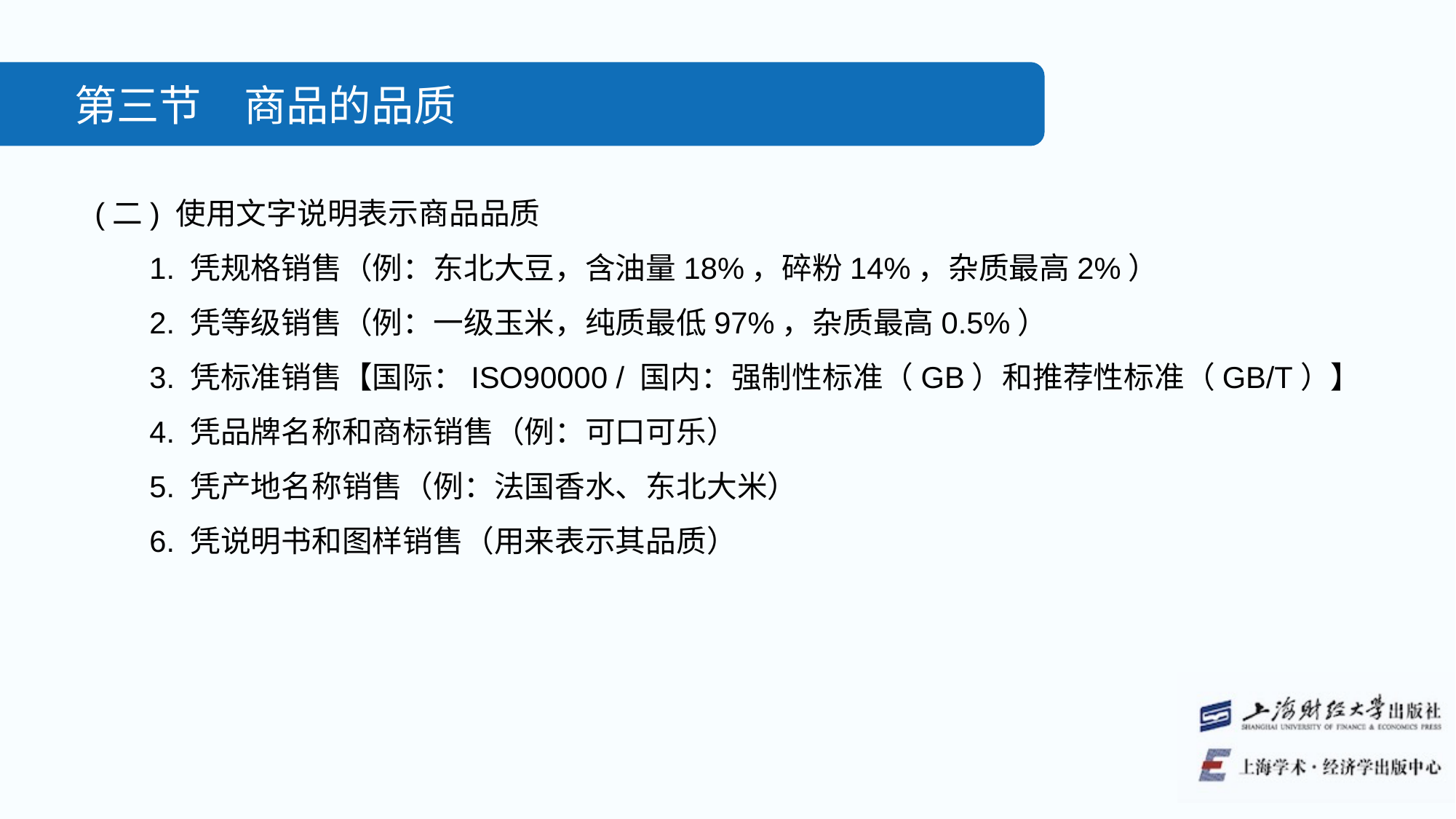

第三节　商品的品质

(二) 使用文字说明表示商品品质
1. 凭规格销售（例：东北大豆，含油量18%，碎粉14%，杂质最高2%）
2. 凭等级销售（例：一级玉米，纯质最低97%，杂质最高0.5%）
3. 凭标准销售【国际：ISO90000 / 国内：强制性标准（GB）和推荐性标准（GB/T）】
4. 凭品牌名称和商标销售（例：可口可乐）
5. 凭产地名称销售（例：法国香水、东北大米）
6. 凭说明书和图样销售（用来表示其品质）